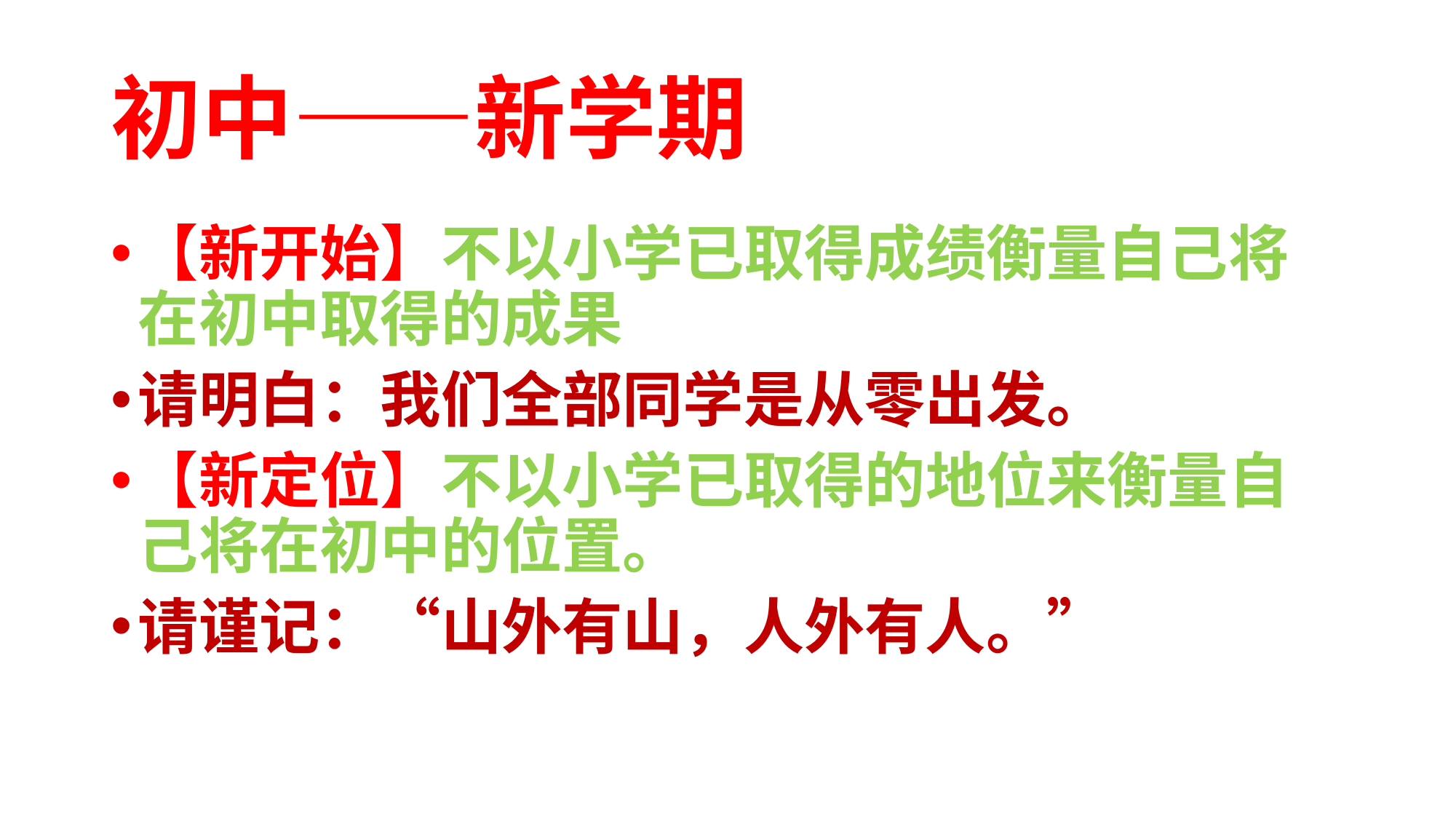

# 初中——新学期
【新开始】不以小学已取得成绩衡量自己将在初中取得的成果
请明白：我们全部同学是从零出发。
【新定位】不以小学已取得的地位来衡量自己将在初中的位置。
请谨记：“山外有山，人外有人。”